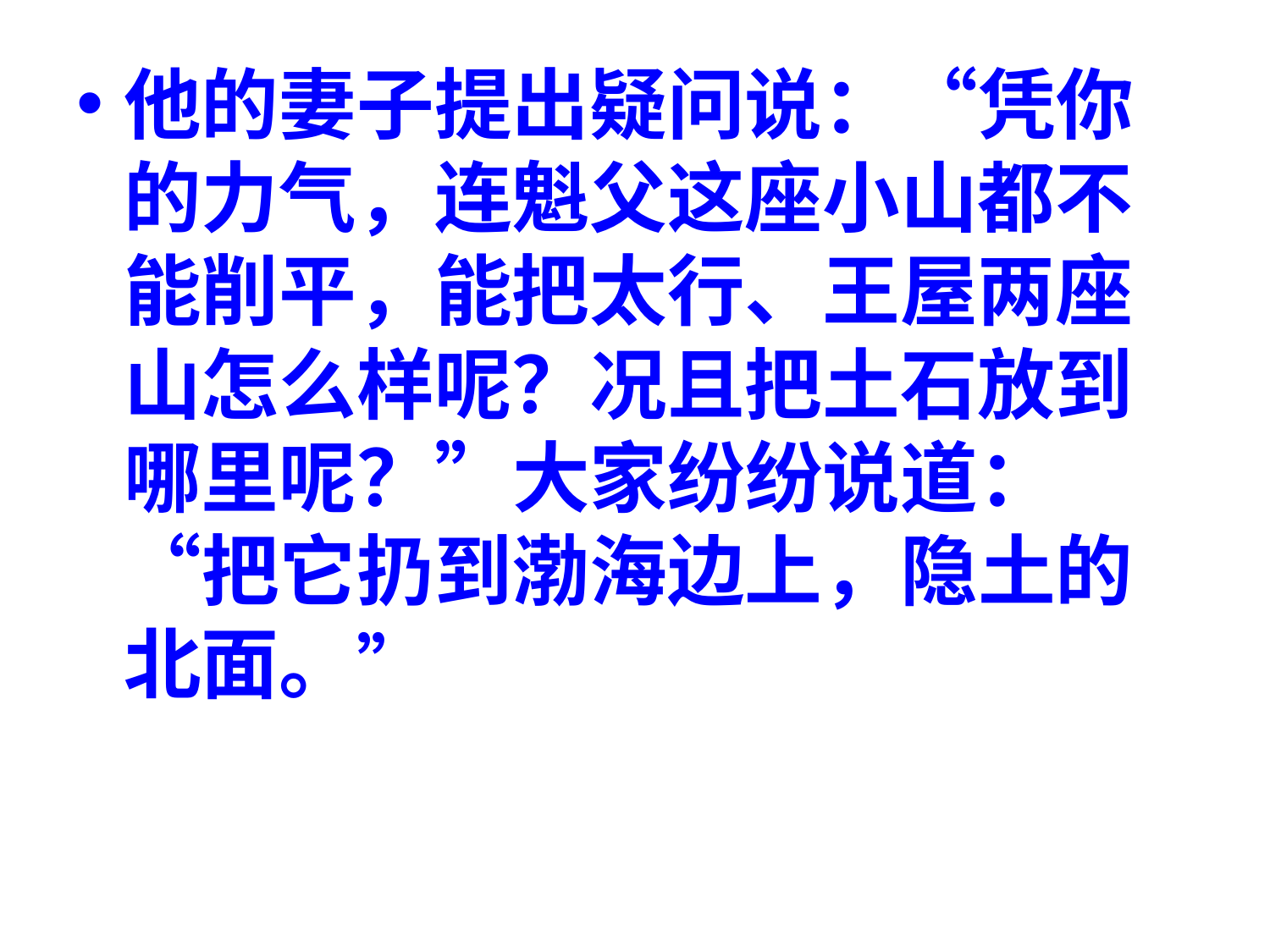

#
他的妻子提出疑问说：“凭你的力气，连魁父这座小山都不能削平，能把太行、王屋两座山怎么样呢？况且把土石放到哪里呢？”大家纷纷说道： “把它扔到渤海边上，隐土的北面。”